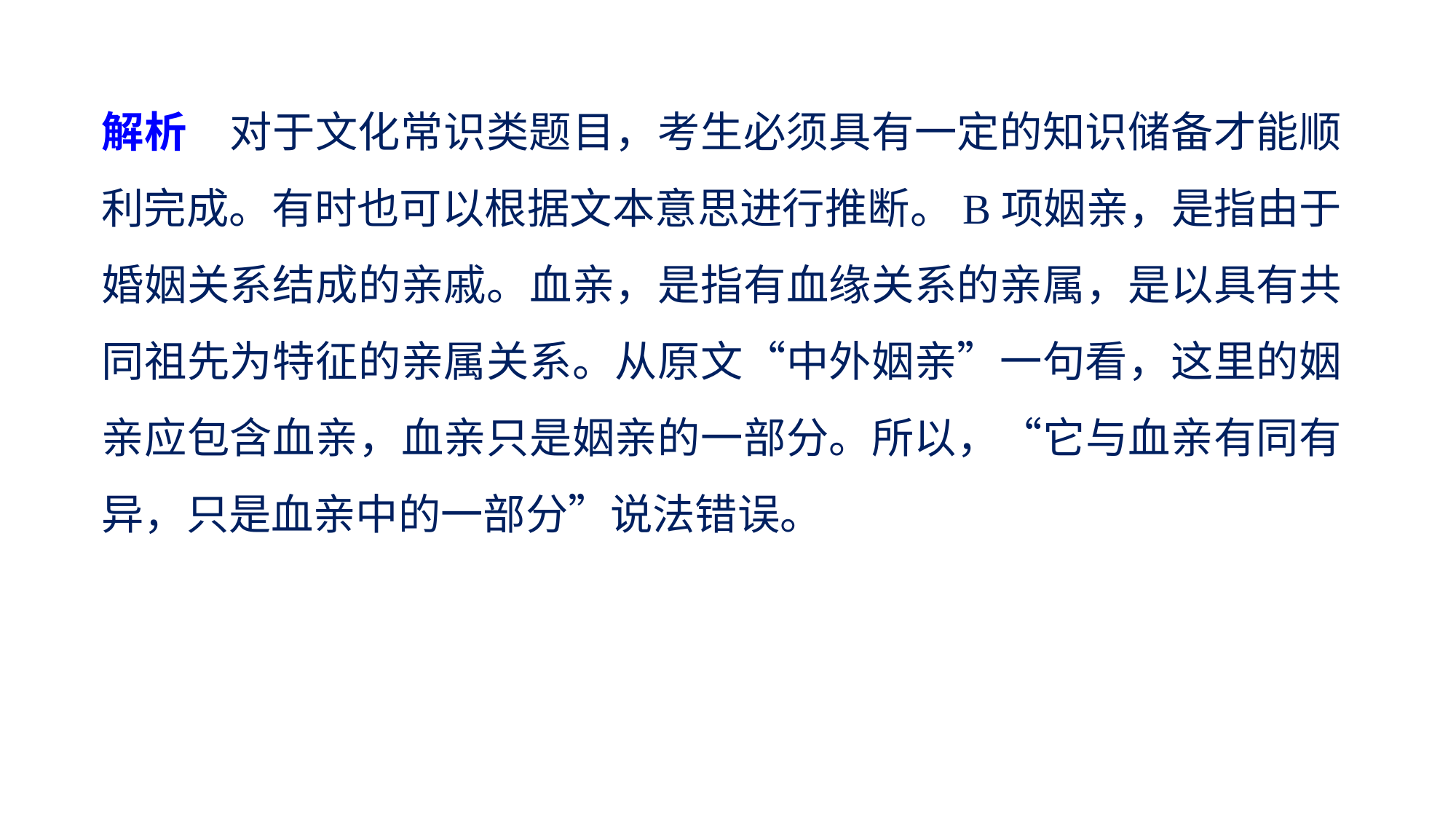

解析　对于文化常识类题目，考生必须具有一定的知识储备才能顺利完成。有时也可以根据文本意思进行推断。B项姻亲，是指由于婚姻关系结成的亲戚。血亲，是指有血缘关系的亲属，是以具有共同祖先为特征的亲属关系。从原文“中外姻亲”一句看，这里的姻亲应包含血亲，血亲只是姻亲的一部分。所以，“它与血亲有同有异，只是血亲中的一部分”说法错误。